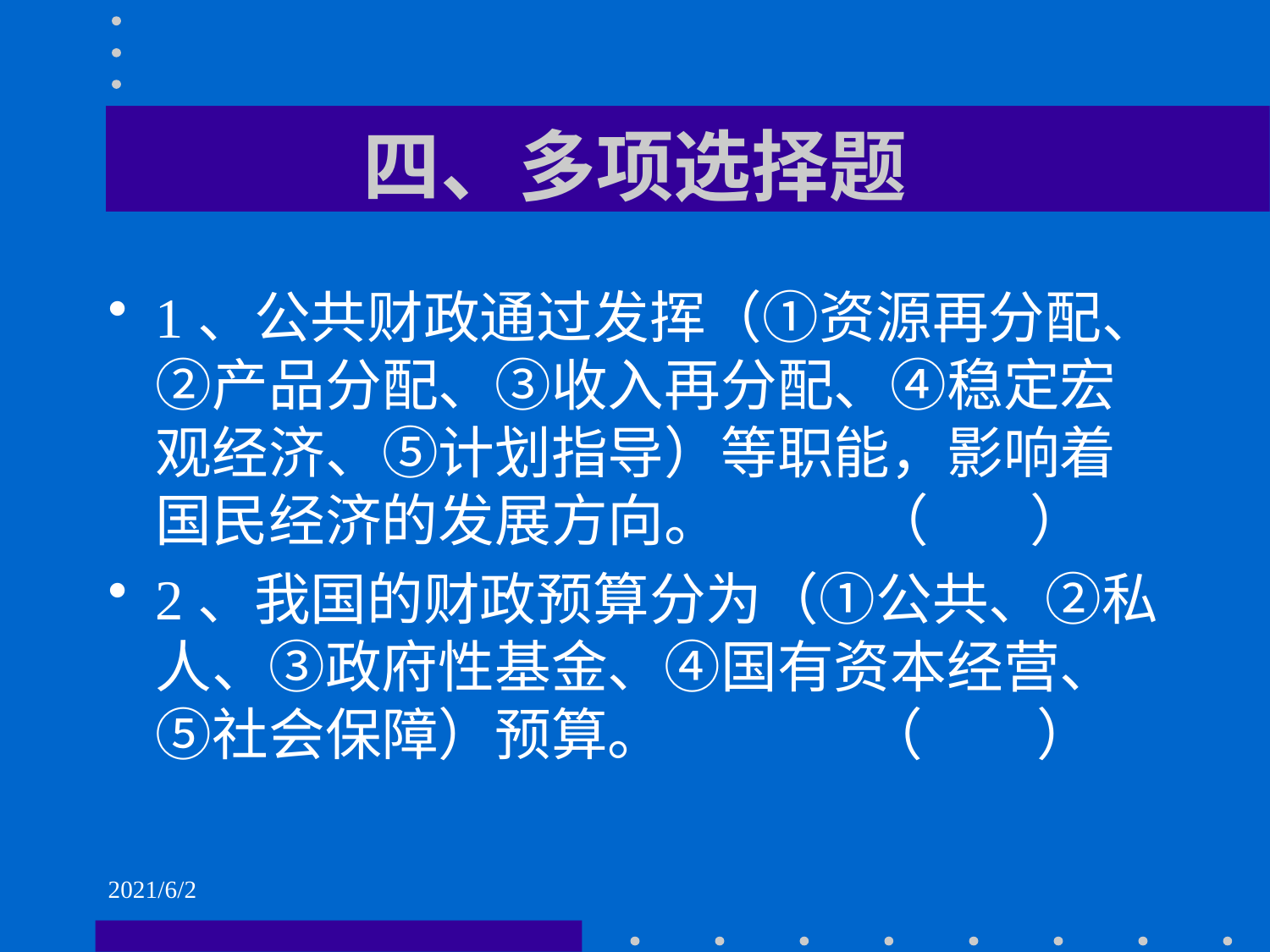

# 四、多项选择题
1、公共财政通过发挥（①资源再分配、②产品分配、③收入再分配、④稳定宏观经济、⑤计划指导）等职能，影响着国民经济的发展方向。            （        ）
2、我国的财政预算分为（①公共、②私人、③政府性基金、④国有资本经营、⑤社会保障）预算。                （         ）
2021/6/2